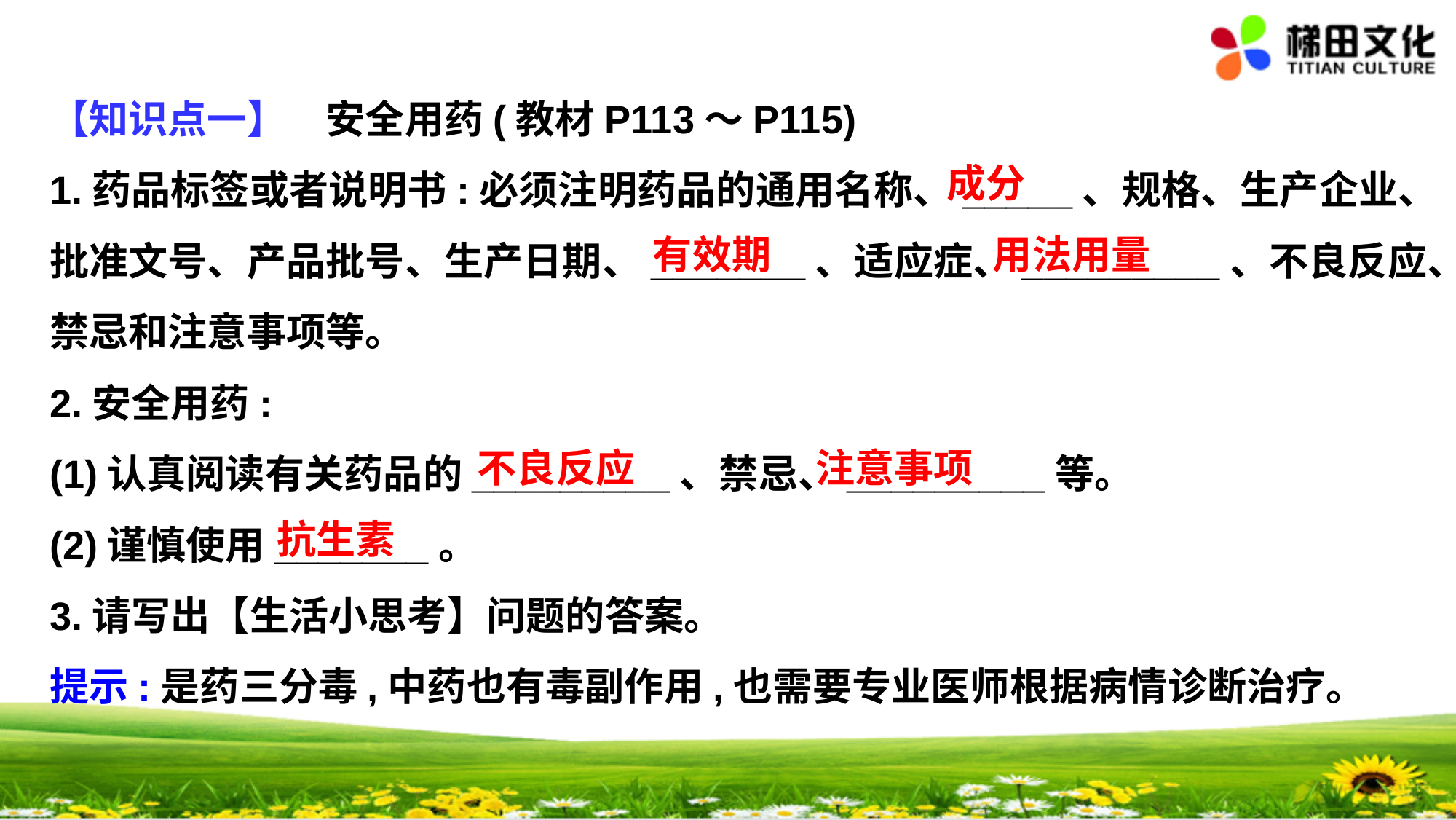

【知识点一】　安全用药(教材P113～P115)
1.药品标签或者说明书:必须注明药品的通用名称、_____、规格、生产企业、
批准文号、产品批号、生产日期、_______、适应症、_________、不良反应、
禁忌和注意事项等。
2.安全用药:
(1)认真阅读有关药品的_________、禁忌、_________等。
(2)谨慎使用_______。
3.请写出【生活小思考】问题的答案。
提示:是药三分毒,中药也有毒副作用,也需要专业医师根据病情诊断治疗。
成分
有效期
用法用量
不良反应
注意事项
抗生素